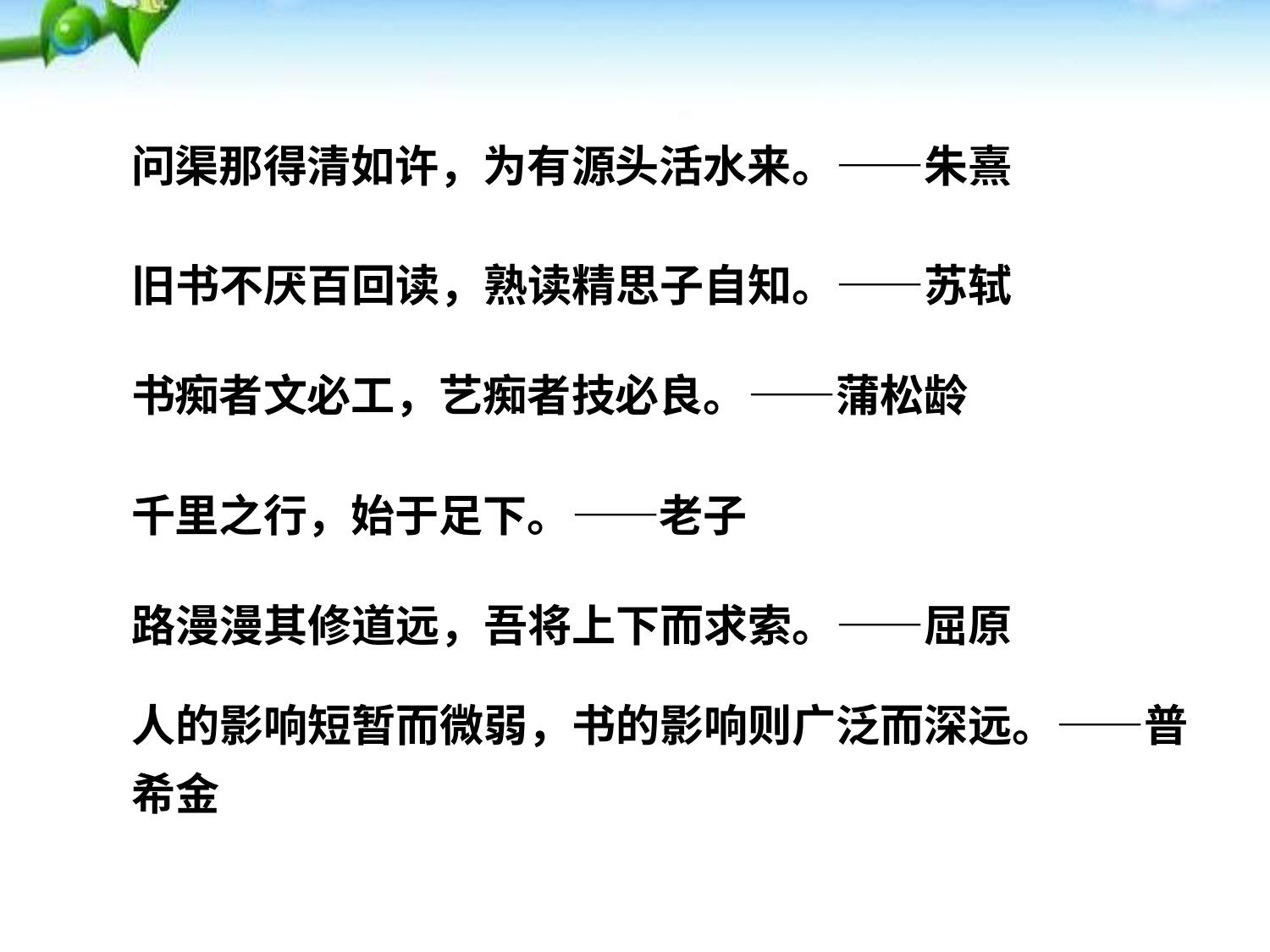

问渠那得清如许，为有源头活水来。——朱熹
旧书不厌百回读，熟读精思子自知。——苏轼
书痴者文必工，艺痴者技必良。——蒲松龄
千里之行，始于足下。——老子
路漫漫其修道远，吾将上下而求索。——屈原
人的影响短暂而微弱，书的影响则广泛而深远。——普希金